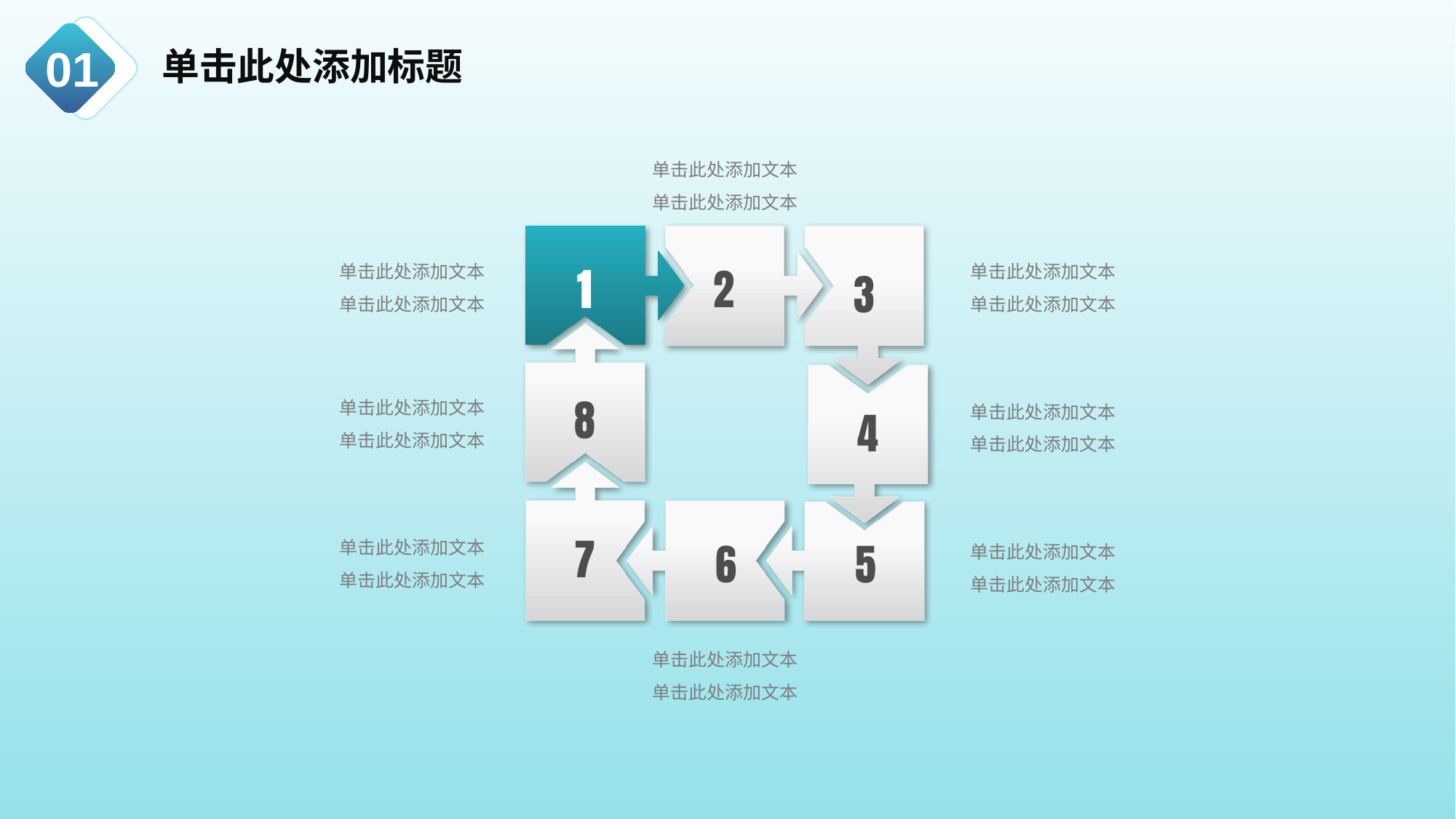

01
# 单击此处添加标题
单击此处添加文本
单击此处添加文本
1
3
2
单击此处添加文本
单击此处添加文本
单击此处添加文本
单击此处添加文本
8
4
单击此处添加文本
单击此处添加文本
单击此处添加文本
单击此处添加文本
7
6
5
单击此处添加文本
单击此处添加文本
单击此处添加文本
单击此处添加文本
单击此处添加文本
单击此处添加文本